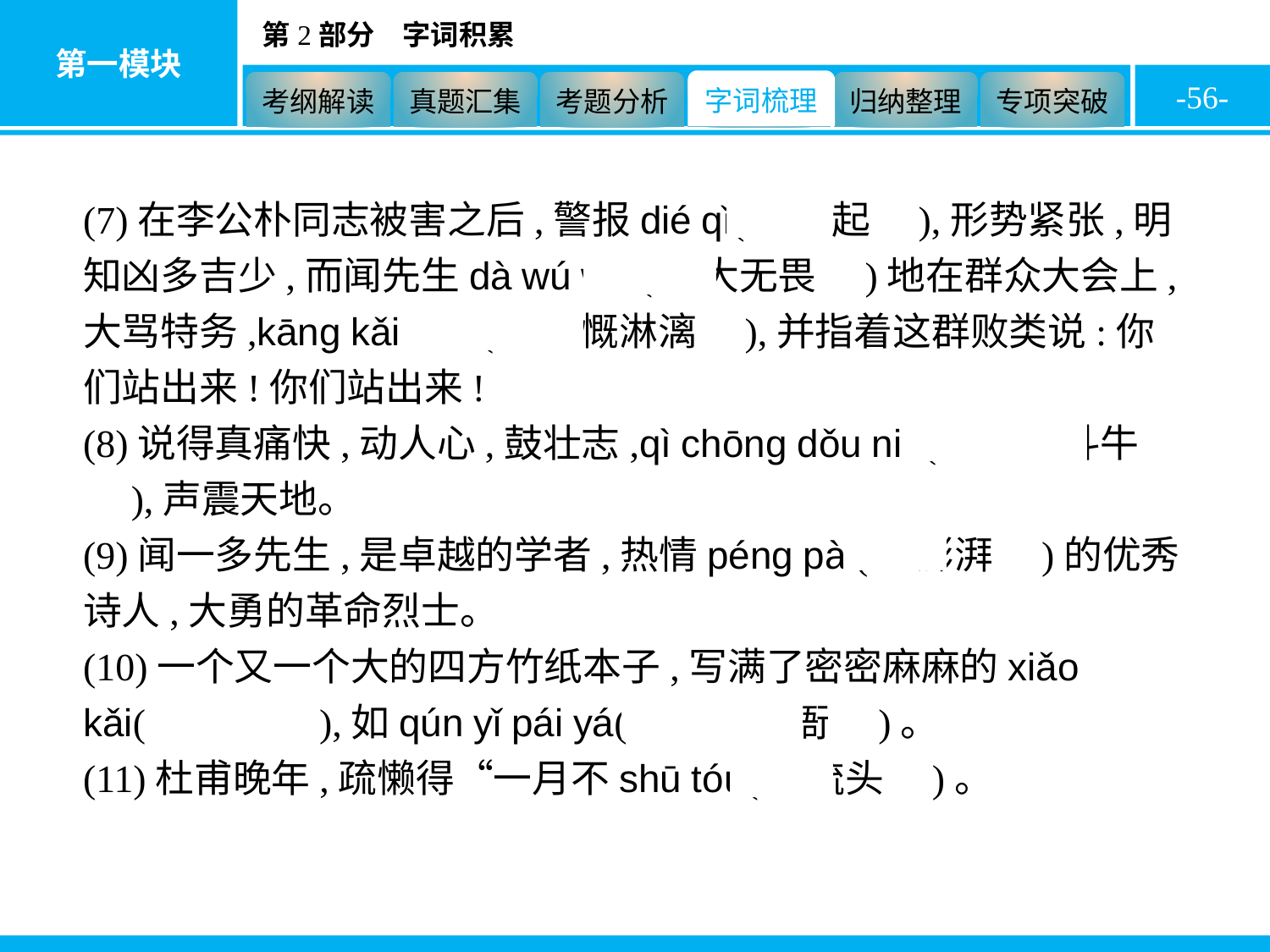

-56-
(7)在李公朴同志被害之后,警报dié qǐ(　迭起　),形势紧张,明知凶多吉少,而闻先生dà wú wèi(　大无畏　)地在群众大会上,大骂特务,kāng kǎi lín lí(　慷慨淋漓　),并指着这群败类说:你们站出来!你们站出来!
(8)说得真痛快,动人心,鼓壮志,qì chōng dǒu niú(　气冲斗牛　),声震天地。
(9)闻一多先生,是卓越的学者,热情péng pài(　澎湃　)的优秀诗人,大勇的革命烈士。
(10)一个又一个大的四方竹纸本子,写满了密密麻麻的xiǎo kǎi(　小楷　),如qún yǐ pái yá(　群蚁排衙　)。
(11)杜甫晚年,疏懒得“一月不shū tóu(　梳头　)。